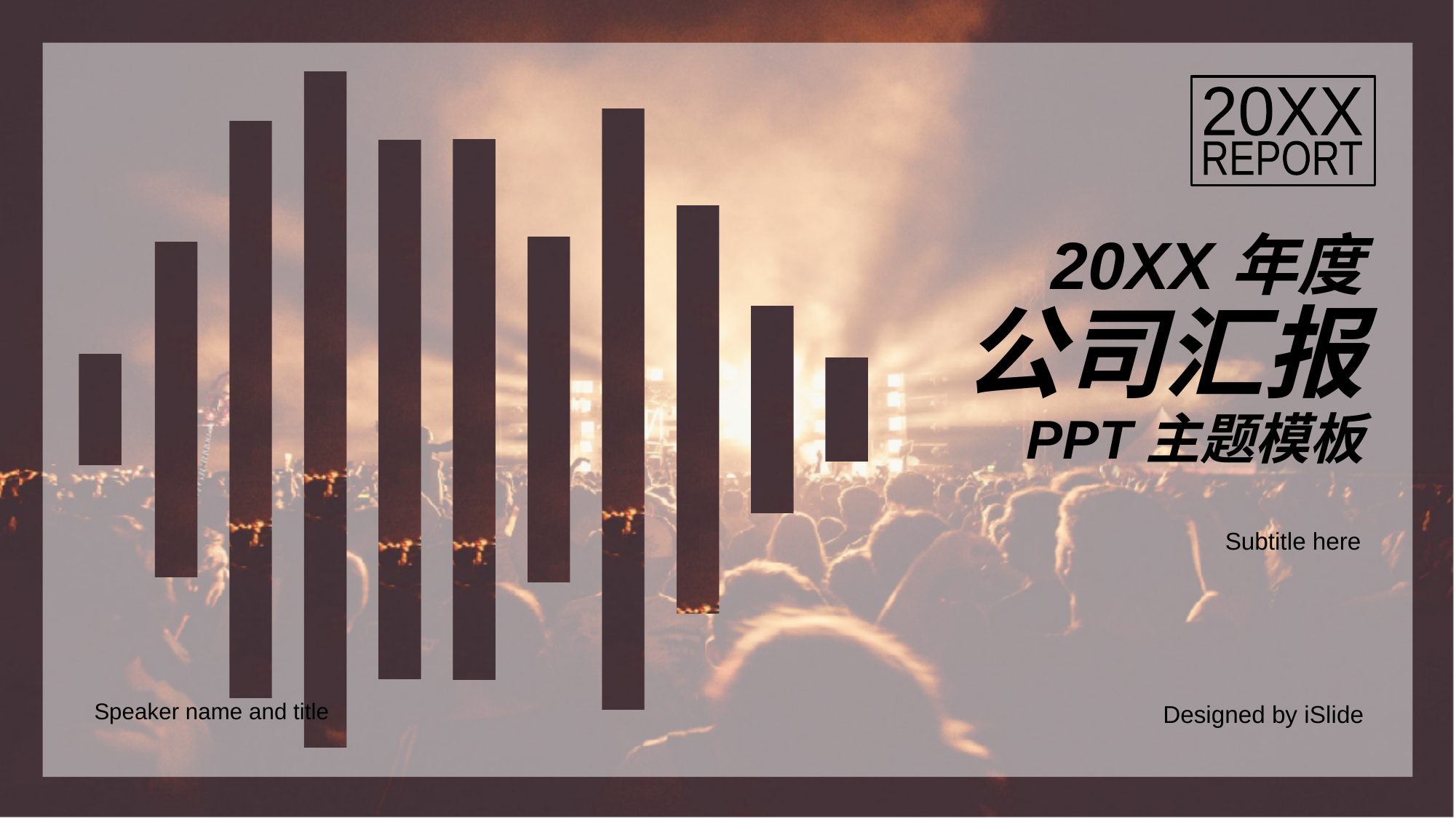

20XX
REPORT
# 20XX年度 公司汇报 PPT主题模板
Subtitle here
Speaker name and title
Designed by iSlide